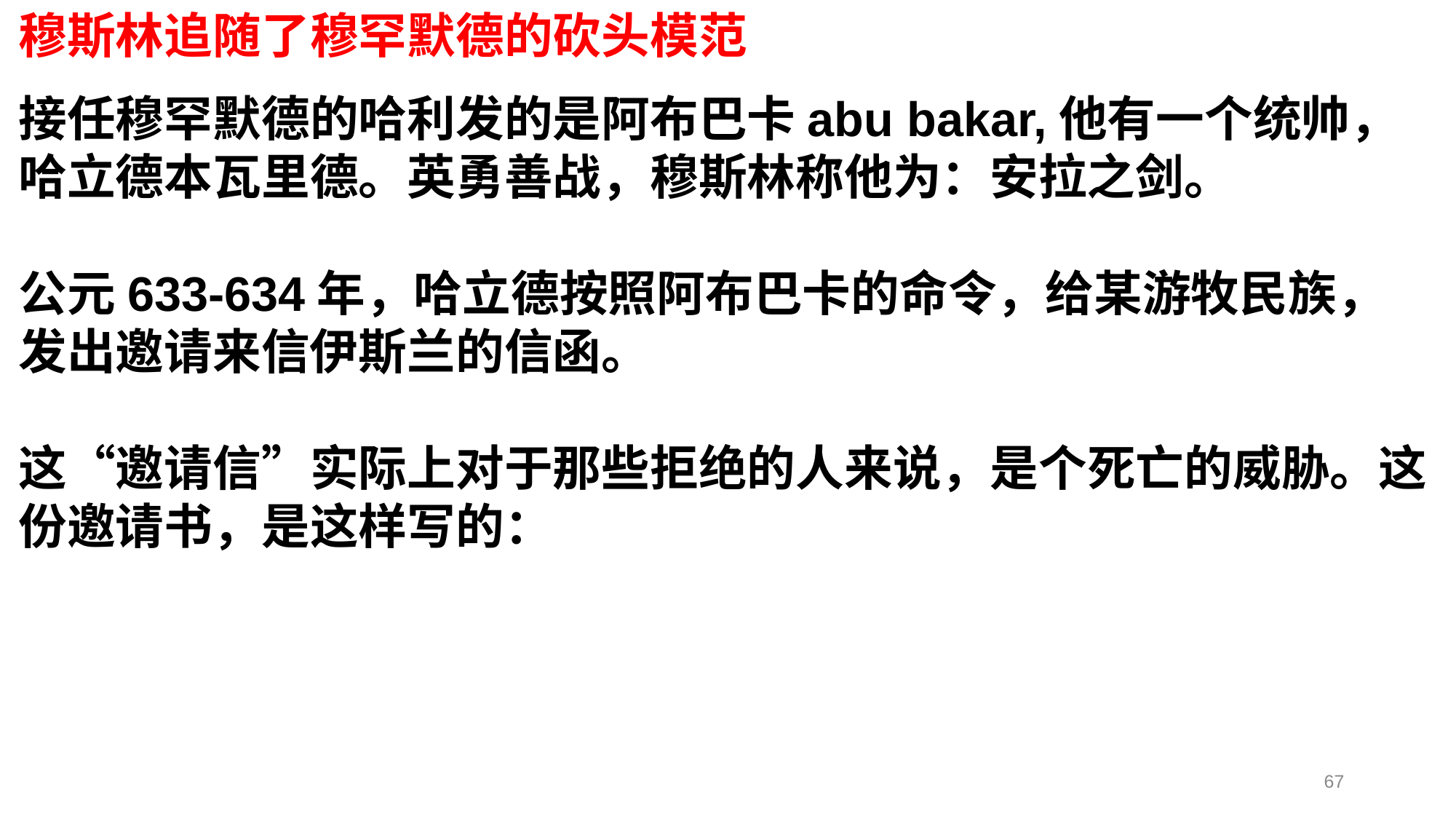

穆斯林追随了穆罕默德的砍头模范
接任穆罕默德的哈利发的是阿布巴卡abu bakar,他有一个统帅，哈立德本瓦里德。英勇善战，穆斯林称他为：安拉之剑。

公元633-634年，哈立德按照阿布巴卡的命令，给某游牧民族，发出邀请来信伊斯兰的信函。

这“邀请信”实际上对于那些拒绝的人来说，是个死亡的威胁。这份邀请书，是这样写的：
67